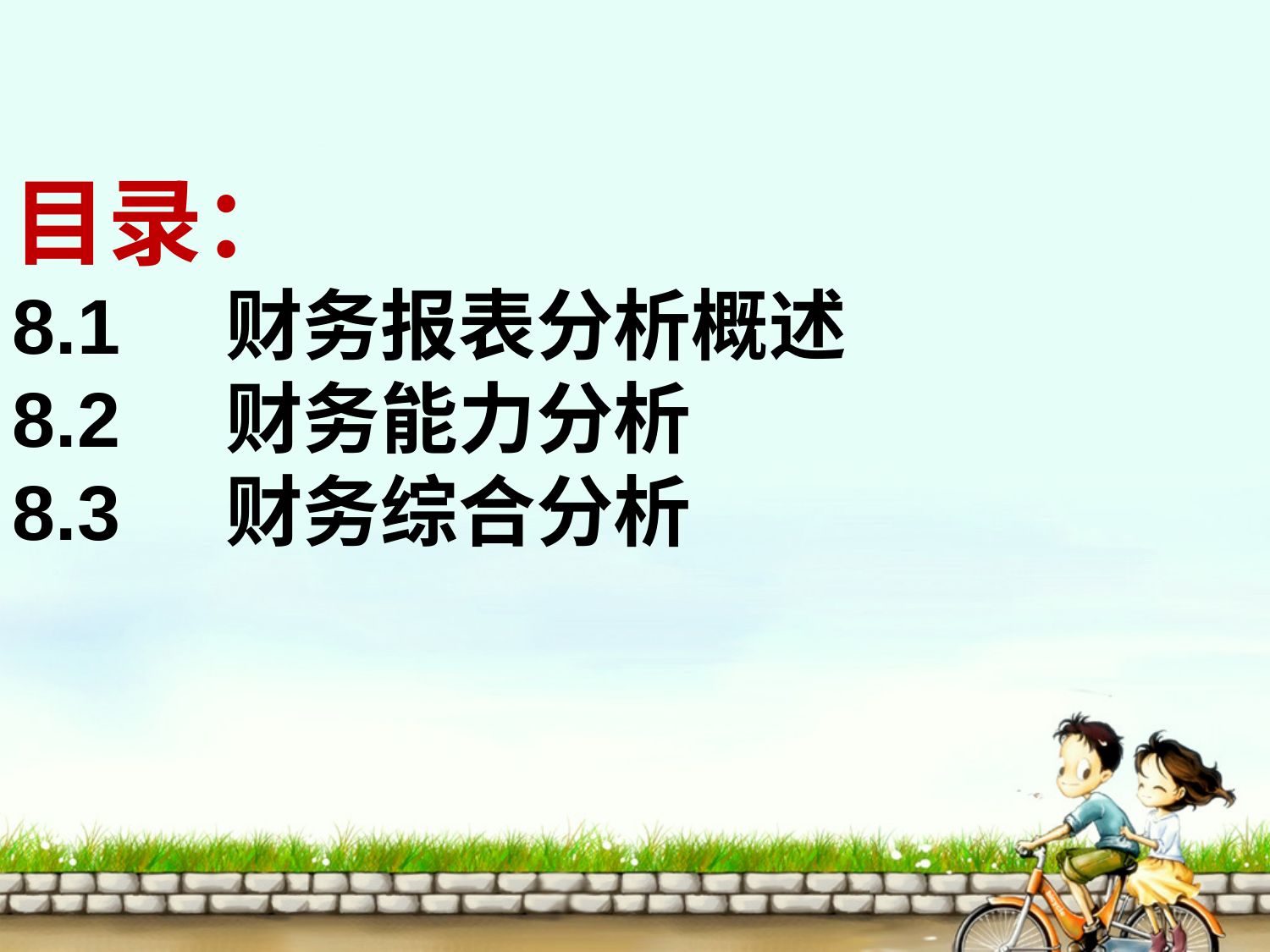

目录：
8.1    财务报表分析概述
8.2    财务能力分析
8.3    财务综合分析